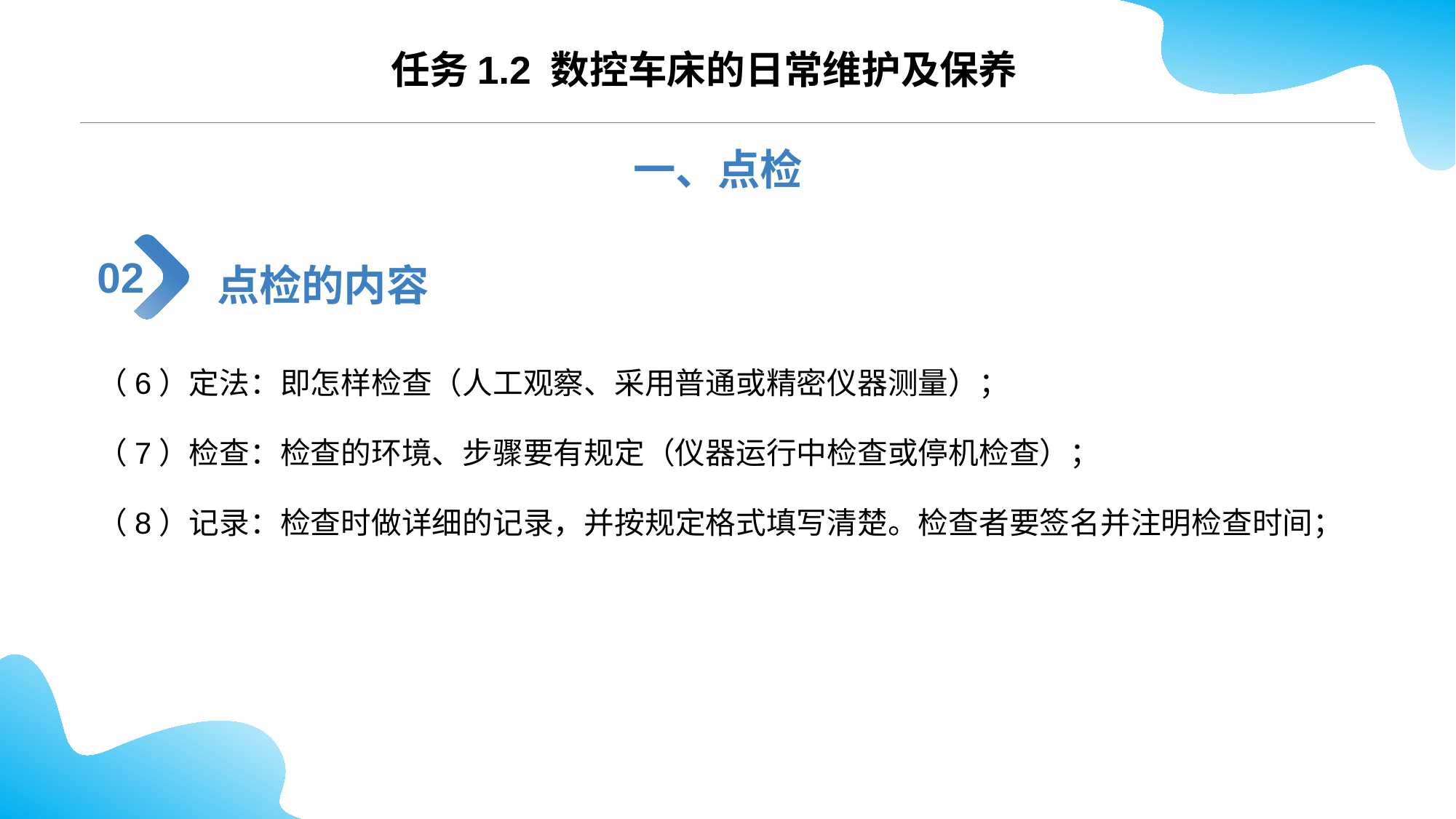

任务1.2 数控车床的日常维护及保养
一、点检
点检的内容
02

（6）定法：即怎样检查（人工观察、采用普通或精密仪器测量）；
（7）检查：检查的环境、步骤要有规定（仪器运行中检查或停机检查）；
（8）记录：检查时做详细的记录，并按规定格式填写清楚。检查者要签名并注明检查时间；